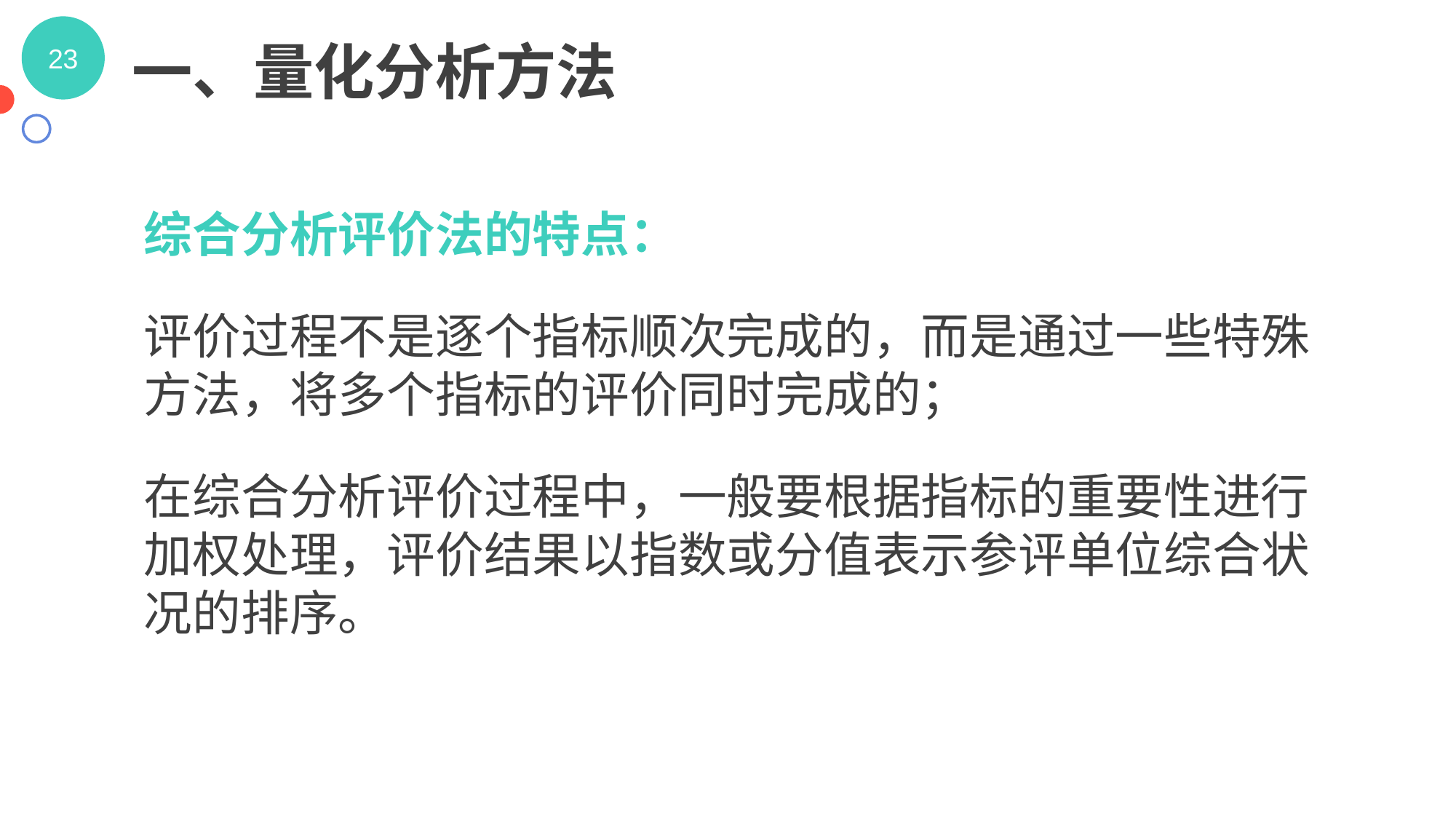

一、量化分析方法
综合分析评价法的特点：

评价过程不是逐个指标顺次完成的，而是通过一些特殊方法，将多个指标的评价同时完成的；

在综合分析评价过程中，一般要根据指标的重要性进行加权处理，评价结果以指数或分值表示参评单位综合状况的排序。